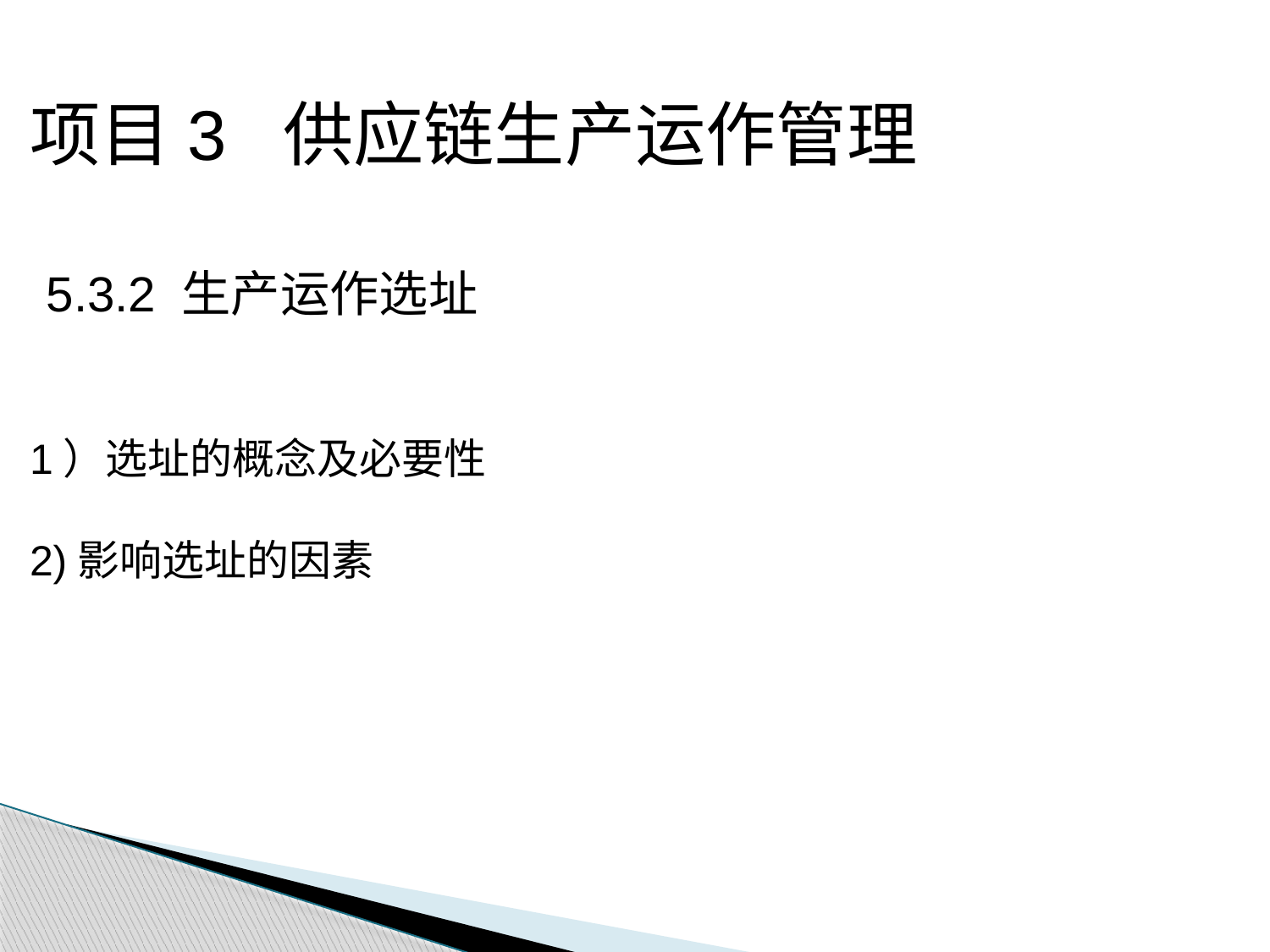

项目3  供应链生产运作管理
 5.3.2 生产运作选址
1）选址的概念及必要性

2)影响选址的因素